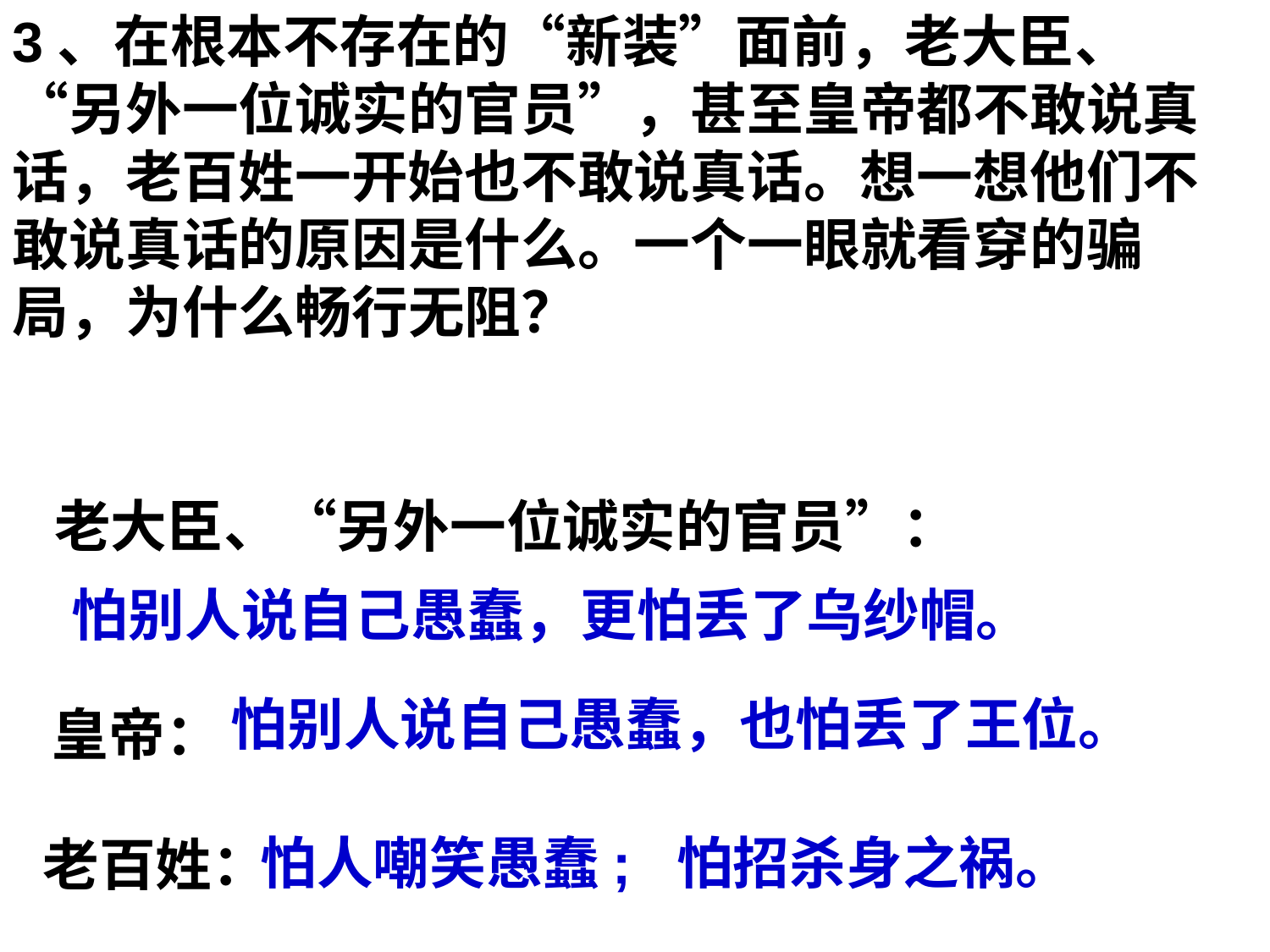

3、在根本不存在的“新装”面前，老大臣、“另外一位诚实的官员”，甚至皇帝都不敢说真话，老百姓一开始也不敢说真话。想一想他们不敢说真话的原因是什么。一个一眼就看穿的骗局，为什么畅行无阻？

老大臣、“另外一位诚实的官员”：
怕别人说自己愚蠢，更怕丢了乌纱帽。
怕别人说自己愚蠢，也怕丢了王位。
皇帝：
怕人嘲笑愚蠢;  怕招杀身之祸。
老百姓：